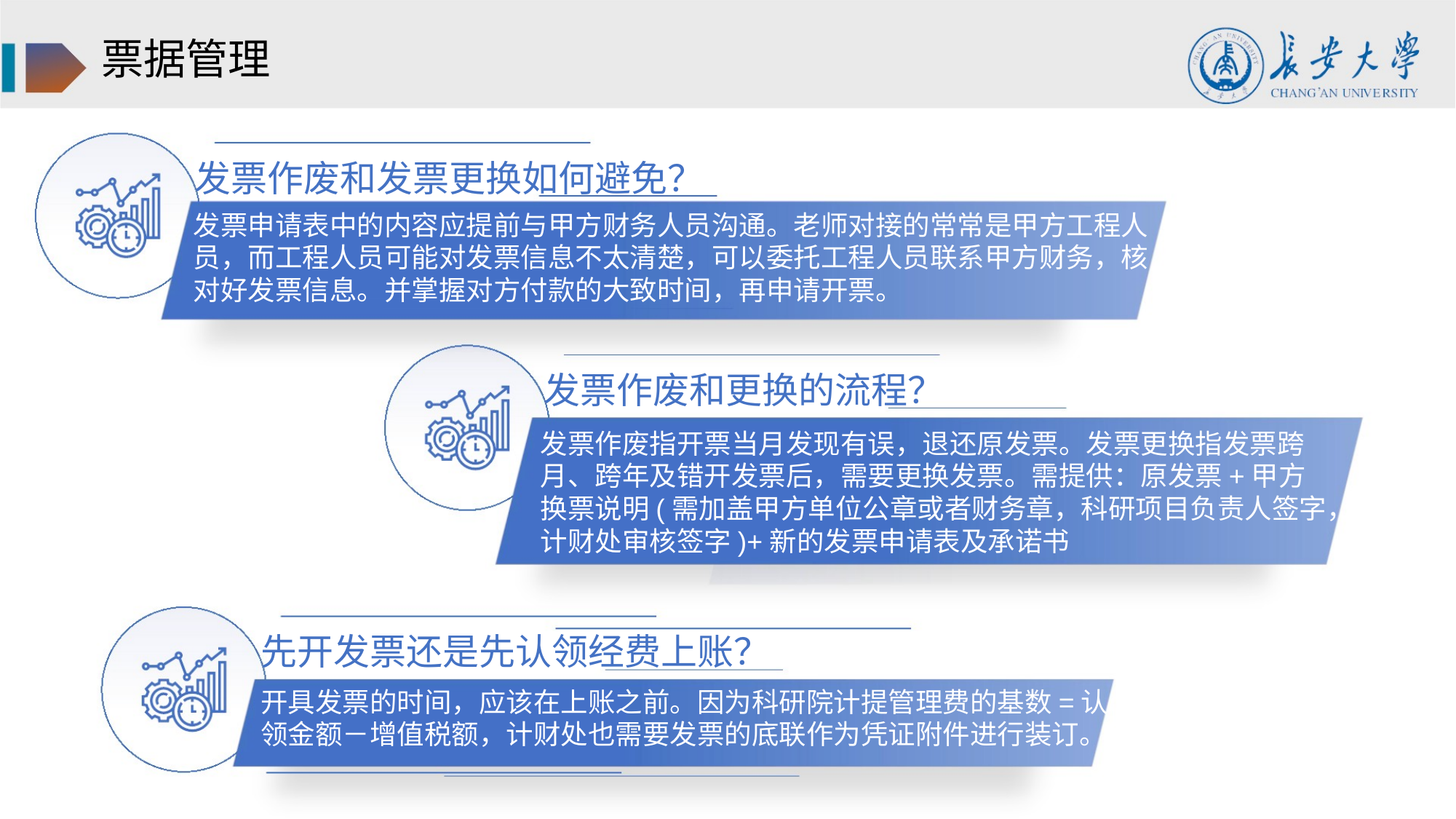

票据管理
发票作废和发票更换如何避免？
发票申请表中的内容应提前与甲方财务人员沟通。老师对接的常常是甲方工程人
员，而工程人员可能对发票信息不太清楚，可以委托工程人员联系甲方财务，核
对好发票信息。并掌握对方付款的大致时间，再申请开票。
发票作废和更换的流程？
发票作废指开票当月发现有误，退还原发票。发票更换指发票跨
月、跨年及错开发票后，需要更换发票。需提供：原发票+甲方
换票说明(需加盖甲方单位公章或者财务章，科研项目负责人签字，
计财处审核签字)+新的发票申请表及承诺书
先开发票还是先认领经费上账？
开具发票的时间，应该在上账之前。因为科研院计提管理费的基数=认
领金额－增值税额，计财处也需要发票的底联作为凭证附件进行装订。